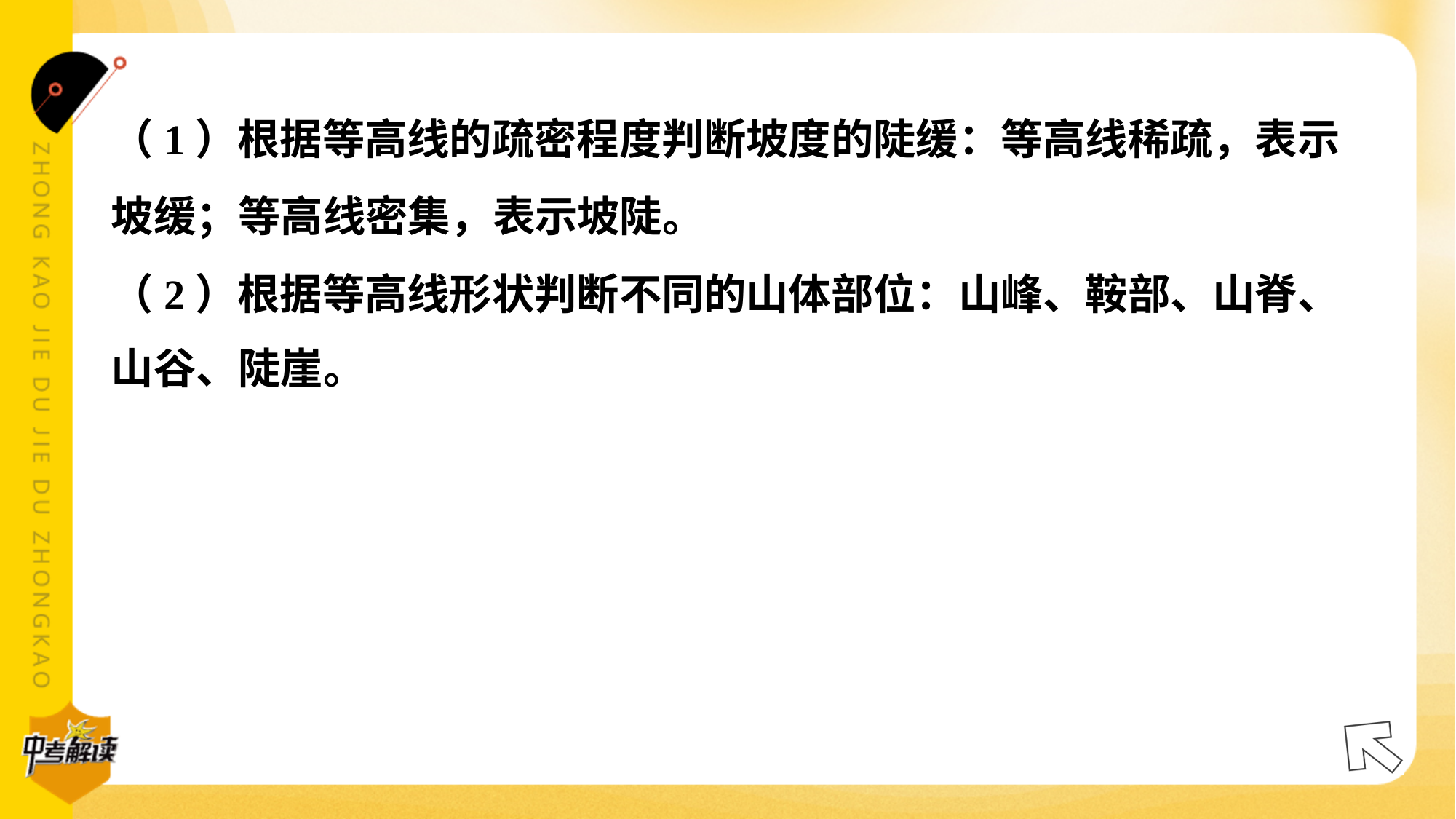

（1）根据等高线的疏密程度判断坡度的陡缓：等高线稀疏，表示
坡缓；等高线密集，表示坡陡。
（2）根据等高线形状判断不同的山体部位：山峰、鞍部、山脊、
山谷、陡崖。#3.3